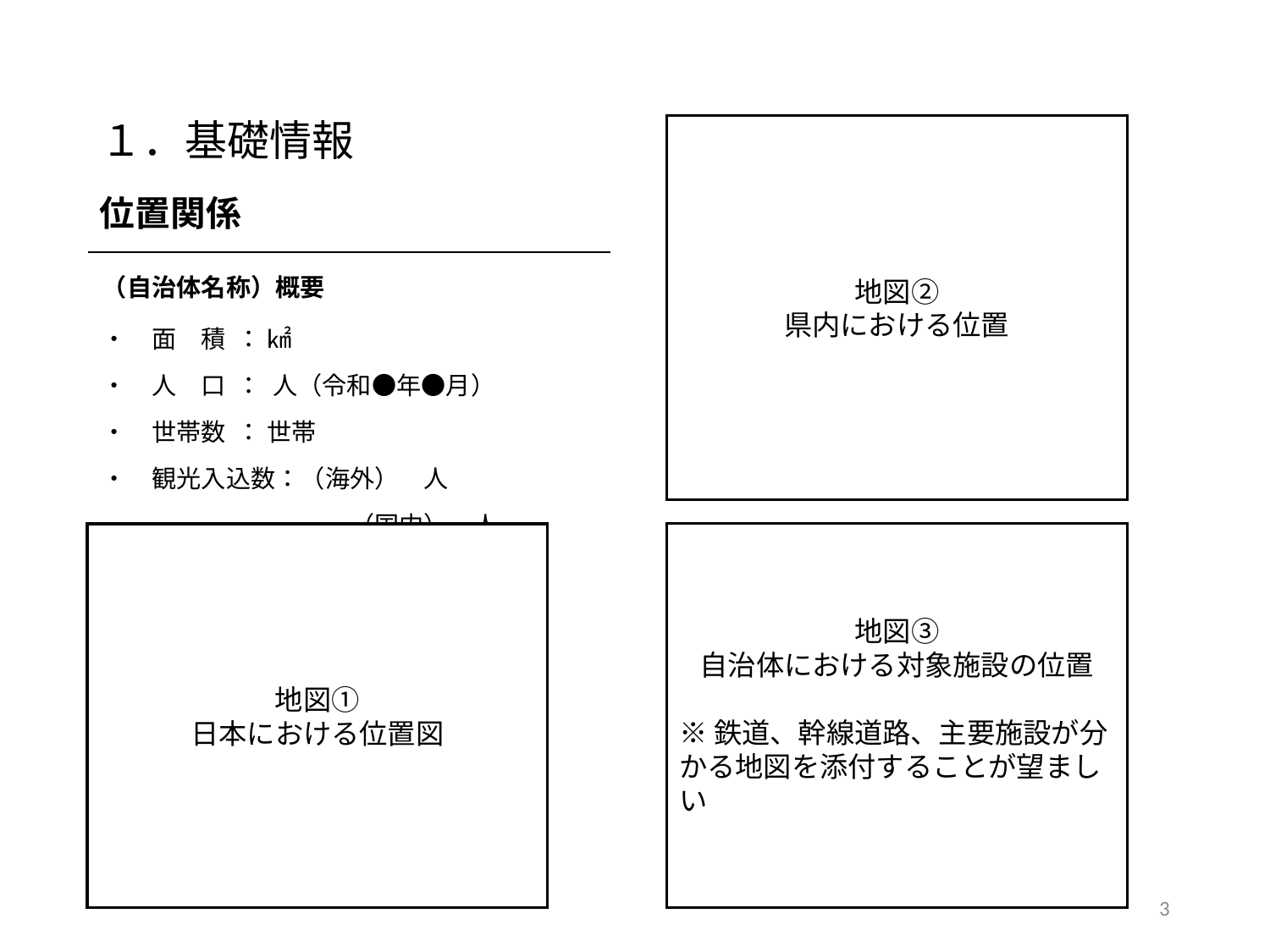

# １．基礎情報
地図②
県内における位置
位置関係
| （自治体名称）概要 |
| --- |
| ・　面　積 ： ㎢　　　　　　　 ・　人　口 ： 人（令和●年●月） ・　世帯数 ： 世帯 ・　観光入込数：（海外）　人 　　　　　　　　　　（国内）　人 |
地図③
自治体における対象施設の位置

※鉄道、幹線道路、主要施設が分かる地図を添付することが望ましい
地図①
日本における位置図
3